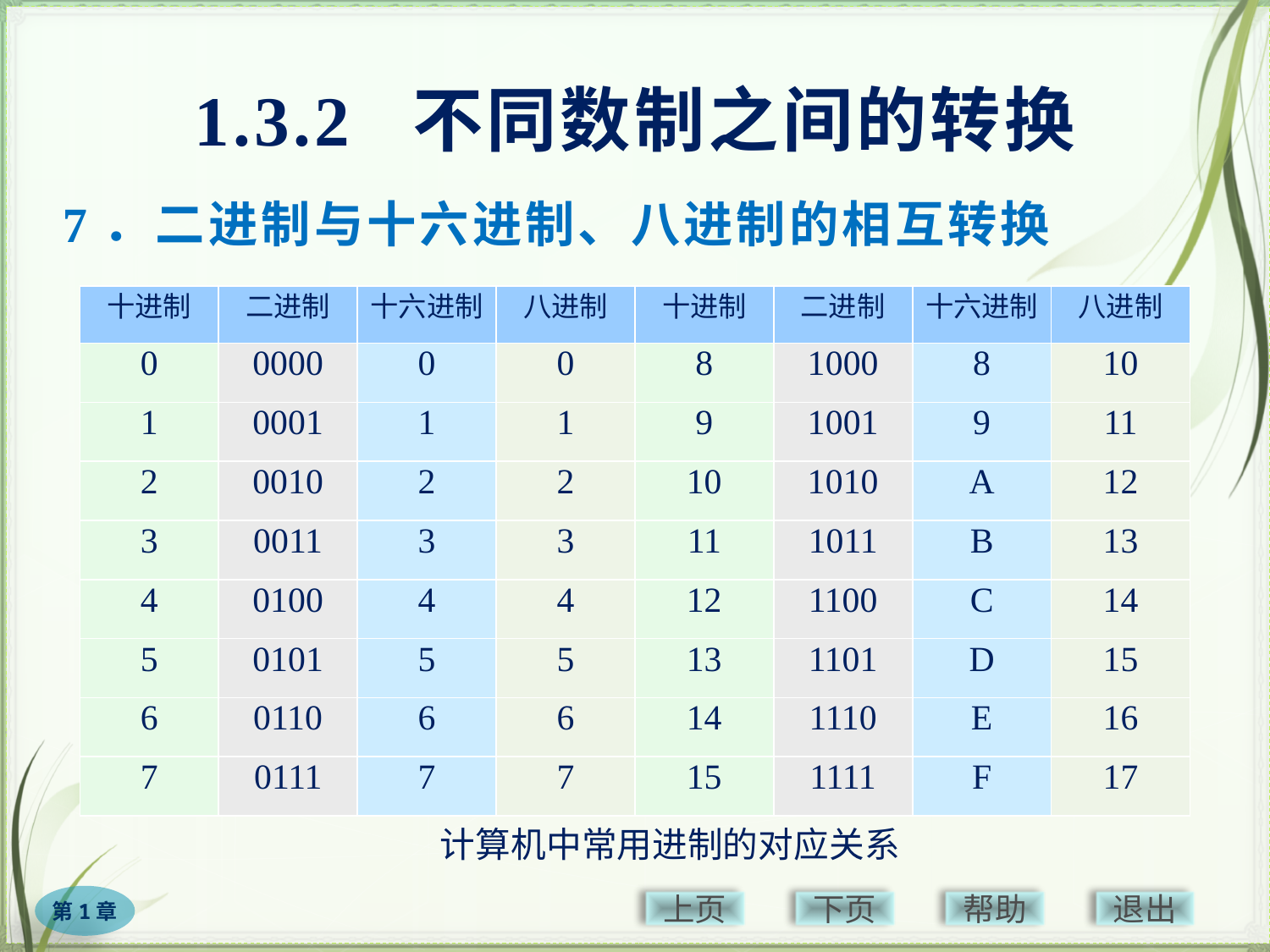

1.3.2  不同数制之间的转换
# 7．二进制与十六进制、八进制的相互转换
| 十进制 | 二进制 | 十六进制 | 八进制 | 十进制 | 二进制 | 十六进制 | 八进制 |
| --- | --- | --- | --- | --- | --- | --- | --- |
| 0 | 0000 | 0 | 0 | 8 | 1000 | 8 | 10 |
| 1 | 0001 | 1 | 1 | 9 | 1001 | 9 | 11 |
| 2 | 0010 | 2 | 2 | 10 | 1010 | A | 12 |
| 3 | 0011 | 3 | 3 | 11 | 1011 | B | 13 |
| 4 | 0100 | 4 | 4 | 12 | 1100 | C | 14 |
| 5 | 0101 | 5 | 5 | 13 | 1101 | D | 15 |
| 6 | 0110 | 6 | 6 | 14 | 1110 | E | 16 |
| 7 | 0111 | 7 | 7 | 15 | 1111 | F | 17 |
计算机中常用进制的对应关系